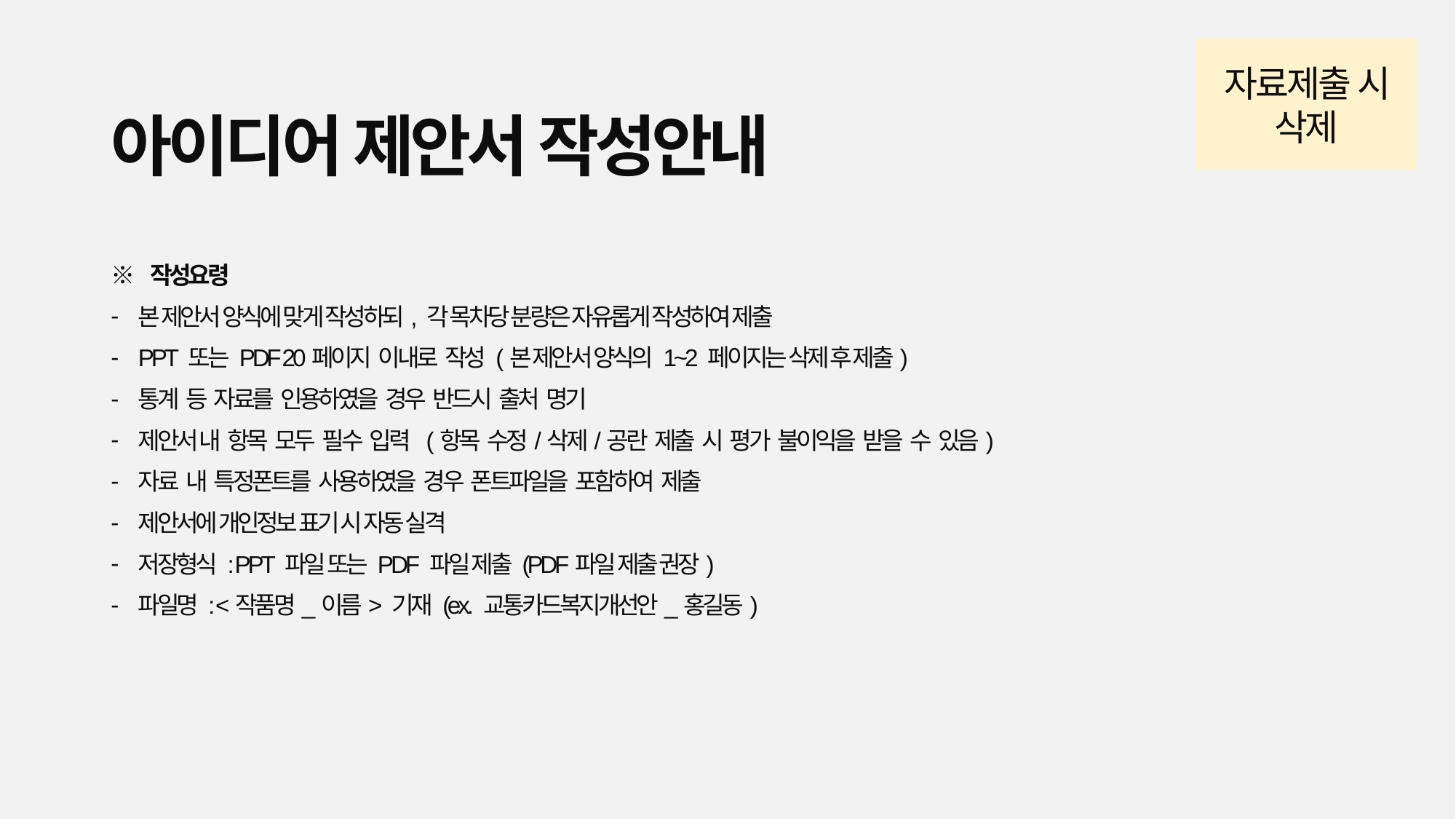

자료제출 시 삭제
# 아이디어 제안서 작성안내
※ 작성요령
본 제안서 양식에 맞게 작성하되, 각 목차당 분량은 자유롭게 작성하여 제출
PPT 또는 PDF 20페이지 이내로 작성 (본 제안서 양식의 1~2 페이지는 삭제 후 제출)
통계 등 자료를 인용하였을 경우 반드시 출처 명기
제안서 내 항목 모두 필수 입력 (항목 수정/삭제/공란 제출 시 평가 불이익을 받을 수 있음)
자료 내 특정폰트를 사용하였을 경우 폰트파일을 포함하여 제출
제안서에 개인정보 표기 시 자동 실격
저장형식 : PPT 파일 또는 PDF 파일 제출 (PDF파일 제출 권장)
파일명 : <작품명_이름> 기재 (ex. 교통카드복지개선안_홍길동)